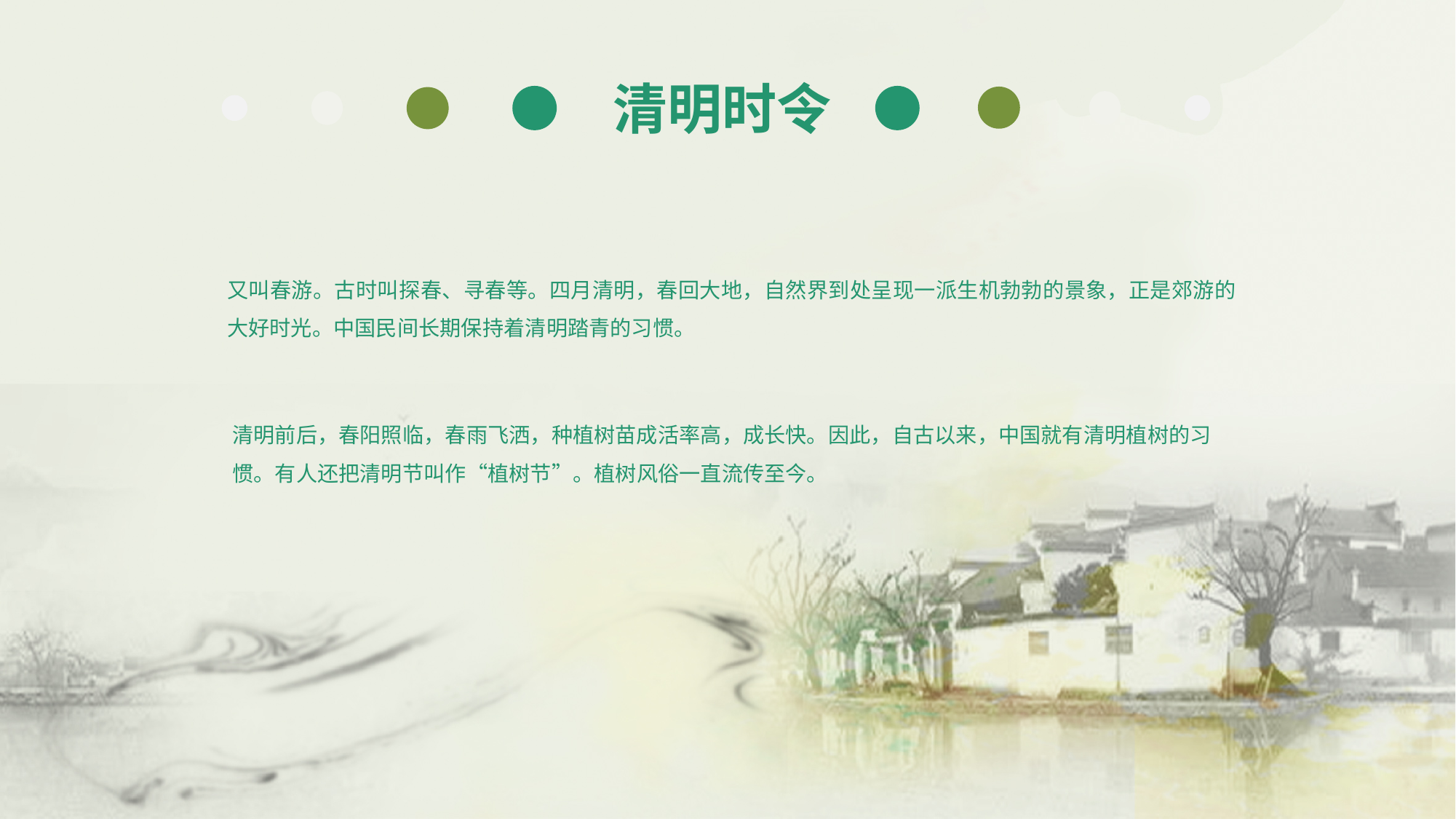

清明时令

又叫春游。古时叫探春、寻春等。四月清明，春回大地，自然界到处呈现一派生机勃勃的景象，正是郊游的大好时光。中国民间长期保持着清明踏青的习惯。
清明前后，春阳照临，春雨飞洒，种植树苗成活率高，成长快。因此，自古以来，中国就有清明植树的习惯。有人还把清明节叫作“植树节”。植树风俗一直流传至今。